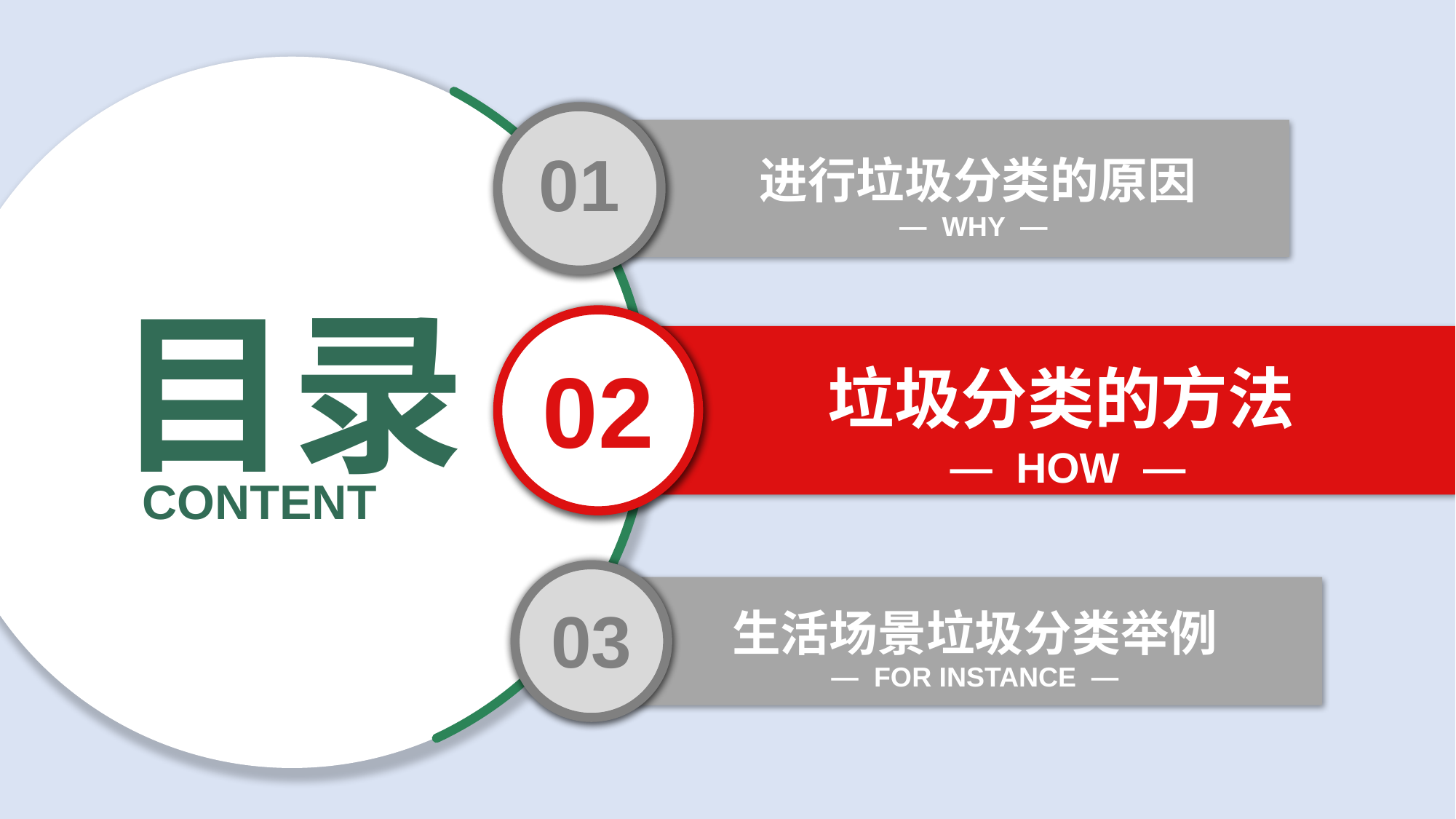

01

进行垃圾分类的原因
—  WHY  —
# 目录

02

—  HOW  —
垃圾分类的方法
CONTENT

03

生活场景垃圾分类举例
—  FOR INSTANCE  —